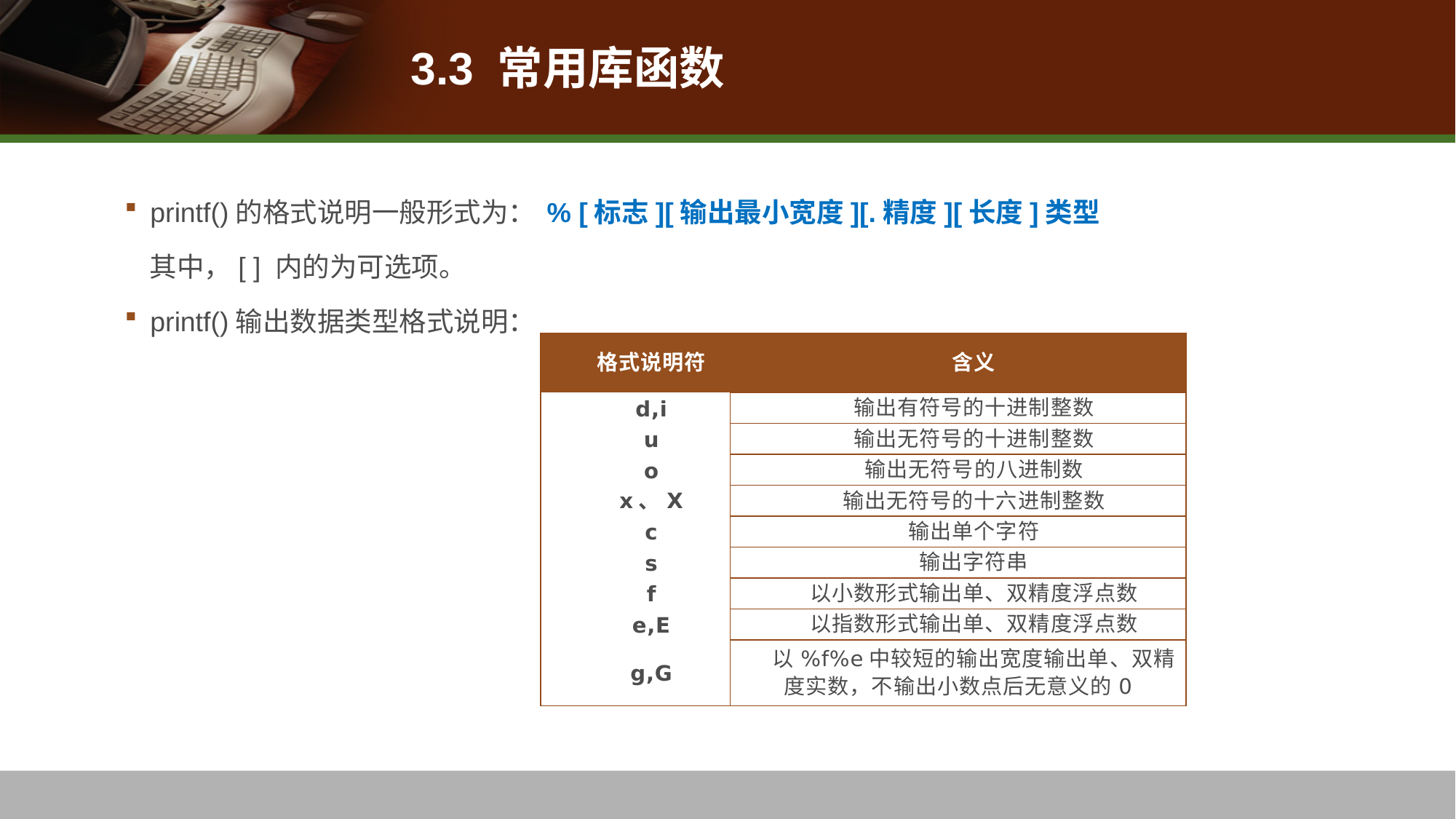

# 3.3 常用库函数
printf()的格式说明一般形式为： % [标志][输出最小宽度][.精度][长度]类型
   其中，[ ] 内的为可选项。
printf()输出数据类型格式说明：

| 格式说明符 | 含义 |
| --- | --- |
| d,i | 输出有符号的十进制整数 |
| u | 输出无符号的十进制整数 |
| o | 输出无符号的八进制数 |
| x、X | 输出无符号的十六进制整数 |
| c | 输出单个字符 |
| s | 输出字符串 |
| f | 以小数形式输出单、双精度浮点数 |
| e,E | 以指数形式输出单、双精度浮点数 |
| g,G | 以%f%e中较短的输出宽度输出单、双精度实数，不输出小数点后无意义的0 |